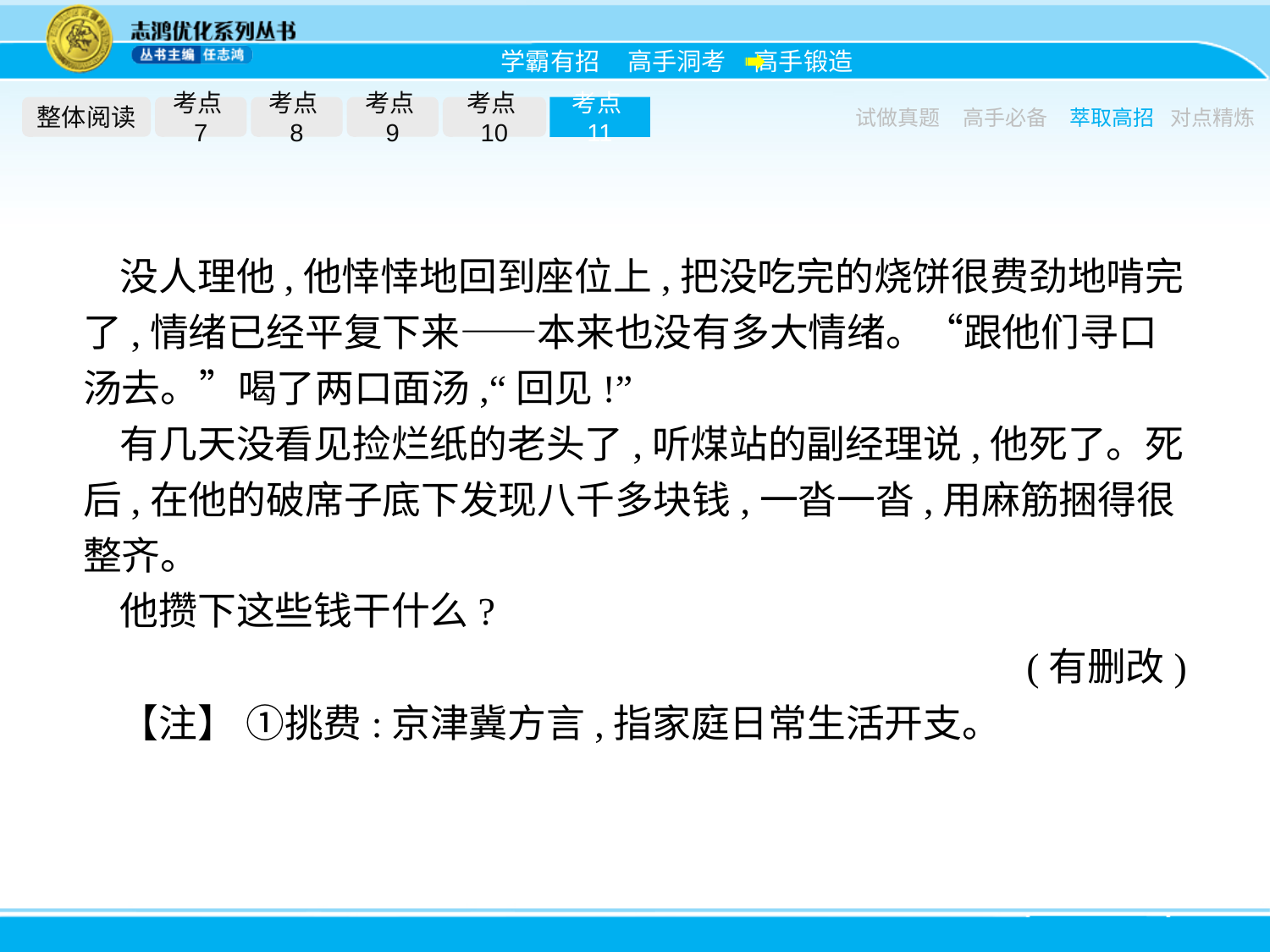

整体阅读
考点7
考点8
考点9
考点10
考点11
试做真题
高手必备
萃取高招
对点精炼
没人理他,他悻悻地回到座位上,把没吃完的烧饼很费劲地啃完了,情绪已经平复下来——本来也没有多大情绪。“跟他们寻口汤去。”喝了两口面汤,“回见!”
有几天没看见捡烂纸的老头了,听煤站的副经理说,他死了。死后,在他的破席子底下发现八千多块钱,一沓一沓,用麻筋捆得很整齐。
他攒下这些钱干什么?
(有删改)
【注】 ①挑费:京津冀方言,指家庭日常生活开支。